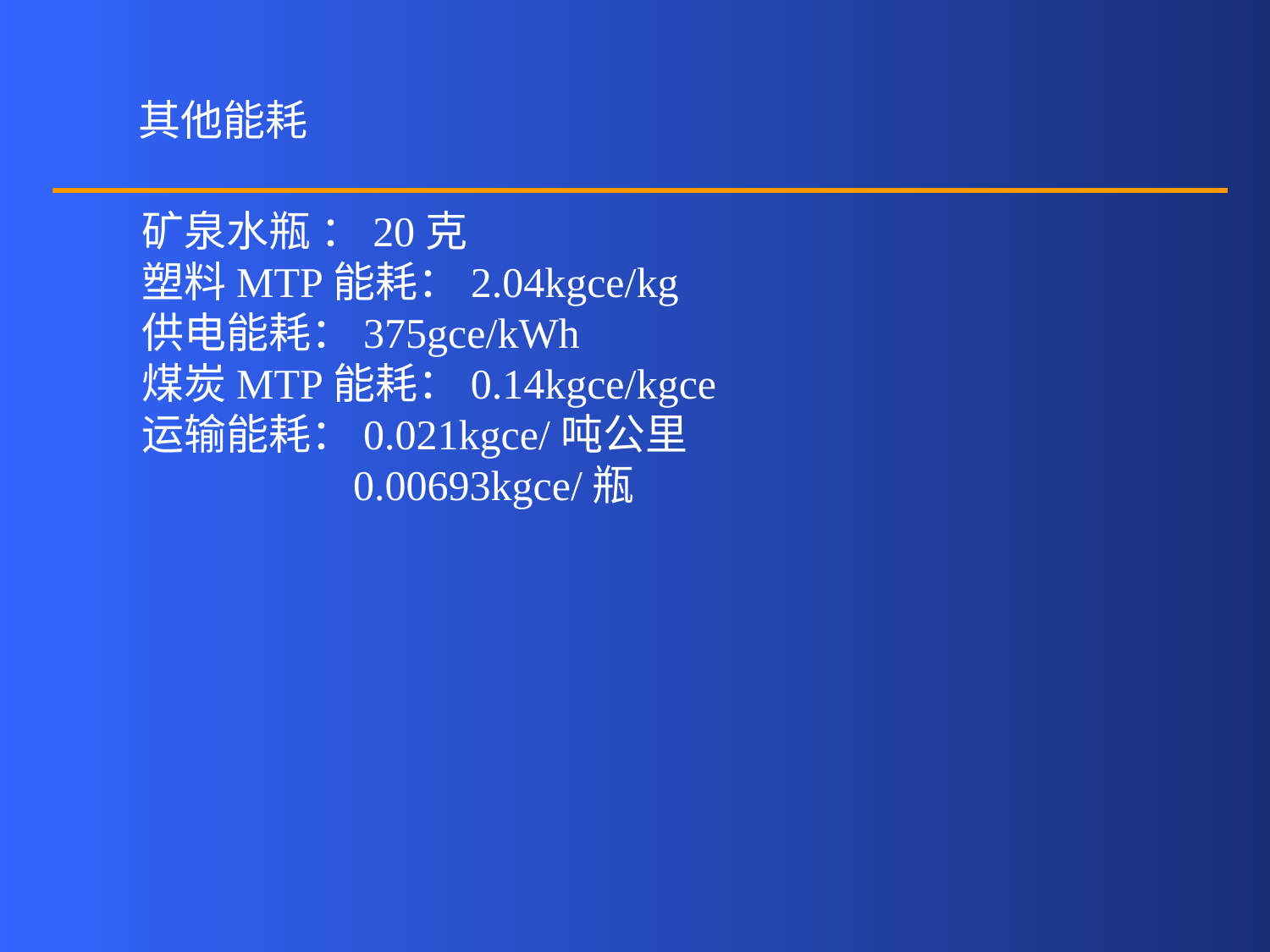

其他能耗

矿泉水瓶 ：20克
塑料MTP能耗：2.04kgce/kg
供电能耗：375gce/kWh
煤炭MTP能耗：0.14kgce/kgce
运输能耗：0.021kgce/吨公里
	        0.00693kgce/瓶